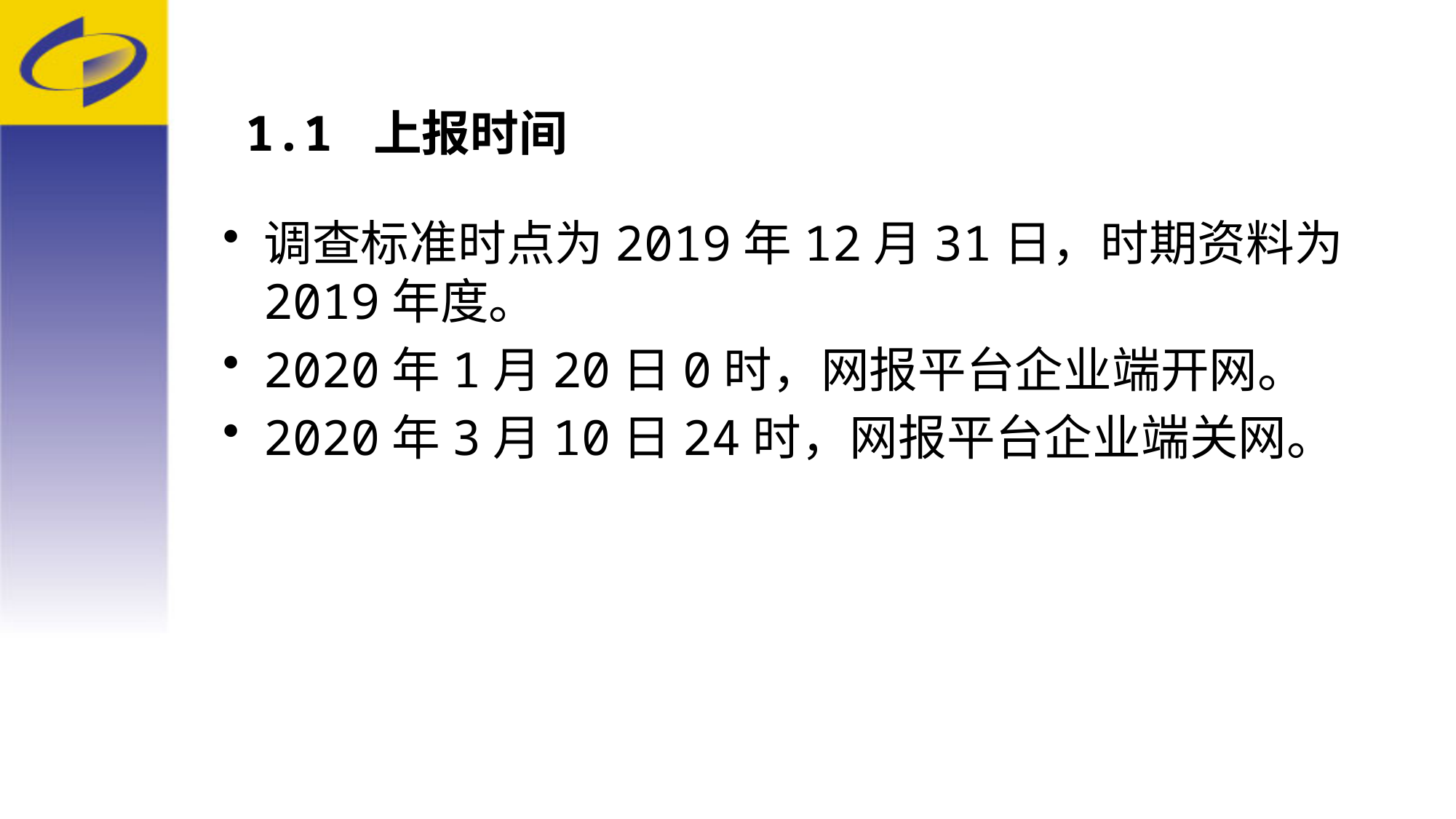

1.1 上报时间
调查标准时点为2019年12月31日，时期资料为2019年度。
2020年1月20日0时，网报平台企业端开网。
2020年3月10日24时，网报平台企业端关网。
4